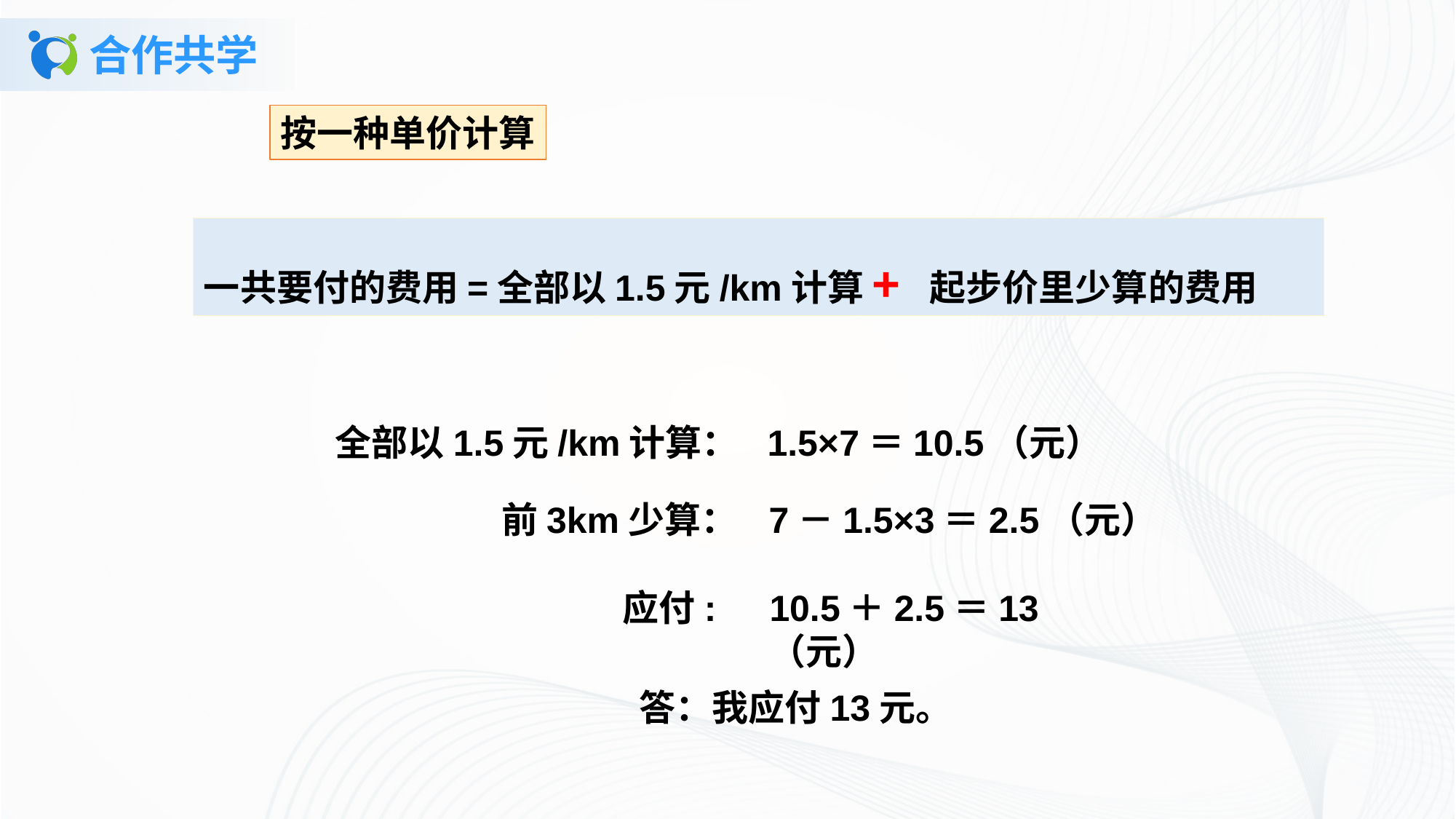

# 合作共学
按一种单价计算
一共要付的费用=全部以1.5元/km计算+  起步价里少算的费用
  1.5×7＝10.5（元）
全部以1.5元/km计算：
前3km少算：
 7－1.5×3＝2.5（元）
应付:
10.5＋2.5＝13（元）
答：我应付13元。